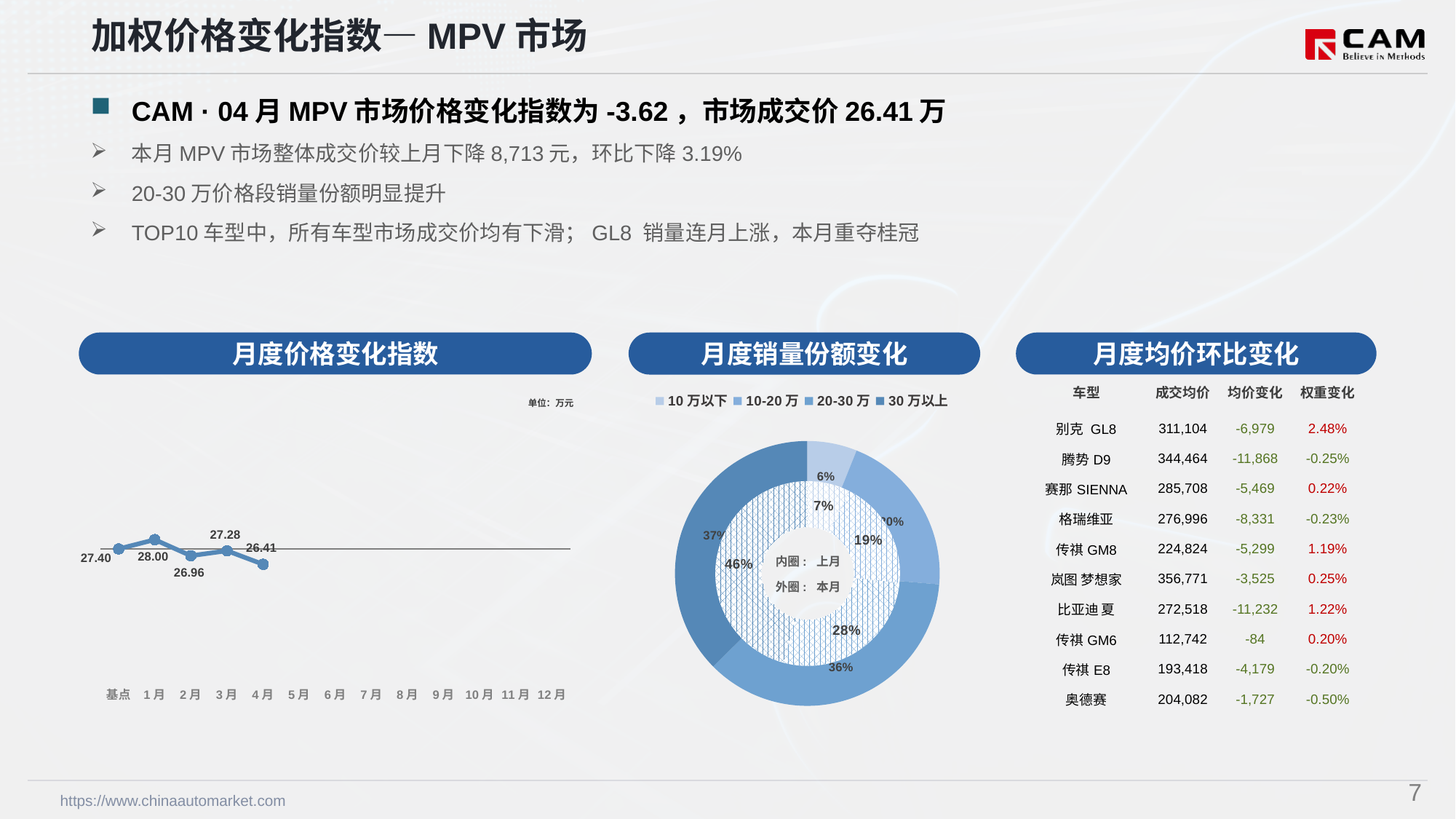

加权价格变化指数—MPV市场
CAM · 04月MPV市场价格变化指数为-3.62，市场成交价26.41万
本月MPV市场整体成交价较上月下降8,713元，环比下降3.19%
20-30万价格段销量份额明显提升
TOP10车型中，所有车型市场成交价均有下滑；GL8 销量连月上涨，本月重夺桂冠
月度价格变化指数

月度均价环比变化

月度销量份额变化

| 车型 | 成交均价 | 均价变化 | 权重变化 |
| --- | --- | --- | --- |
| 别克 GL8 | 311,104 | -6,979 | 2.48% |
| 腾势D9 | 344,464 | -11,868 | -0.25% |
| 赛那SIENNA | 285,708 | -5,469 | 0.22% |
| 格瑞维亚 | 276,996 | -8,331 | -0.23% |
| 传祺GM8 | 224,824 | -5,299 | 1.19% |
| 岚图 梦想家 | 356,771 | -3,525 | 0.25% |
| 比亚迪 夏 | 272,518 | -11,232 | 1.22% |
| 传祺GM6 | 112,742 | -84 | 0.20% |
| 传祺E8 | 193,418 | -4,179 | -0.20% |
| 奥德赛 | 204,082 | -1,727 | -0.50% |

### Chart

| Category | Y2024 |
|---|---|
| 基点 | 0.0 |
| 1月 | 2.17 |
| 2月 | -1.61 |
| 3月 | -0.44 |
| 4月 | -3.62 |
| 5月 | None |
| 6月 | None |
| 7月 | None |
| 8月 | None |
| 9月 | None |
| 10月 | None |
| 11月 | None |
| 12月 | None |

### Chart

| Category | 销量 |
|---|---|
| 10万以下 | 4557.0 |
| 10-20万 | 15174.0 |
| 20-30万 | 27181.0 |
| 30万以上 | 28037.0 |
单位：万元

### Chart

| Category | 销量 |
|---|---|
| 10万以下 | 5680.0 |
| 10-20万 | 14485.0 |
| 20-30万 | 21019.0 |
| 30万以上 | 34671.0 |
内圈:  上月
外圈:  本月
7